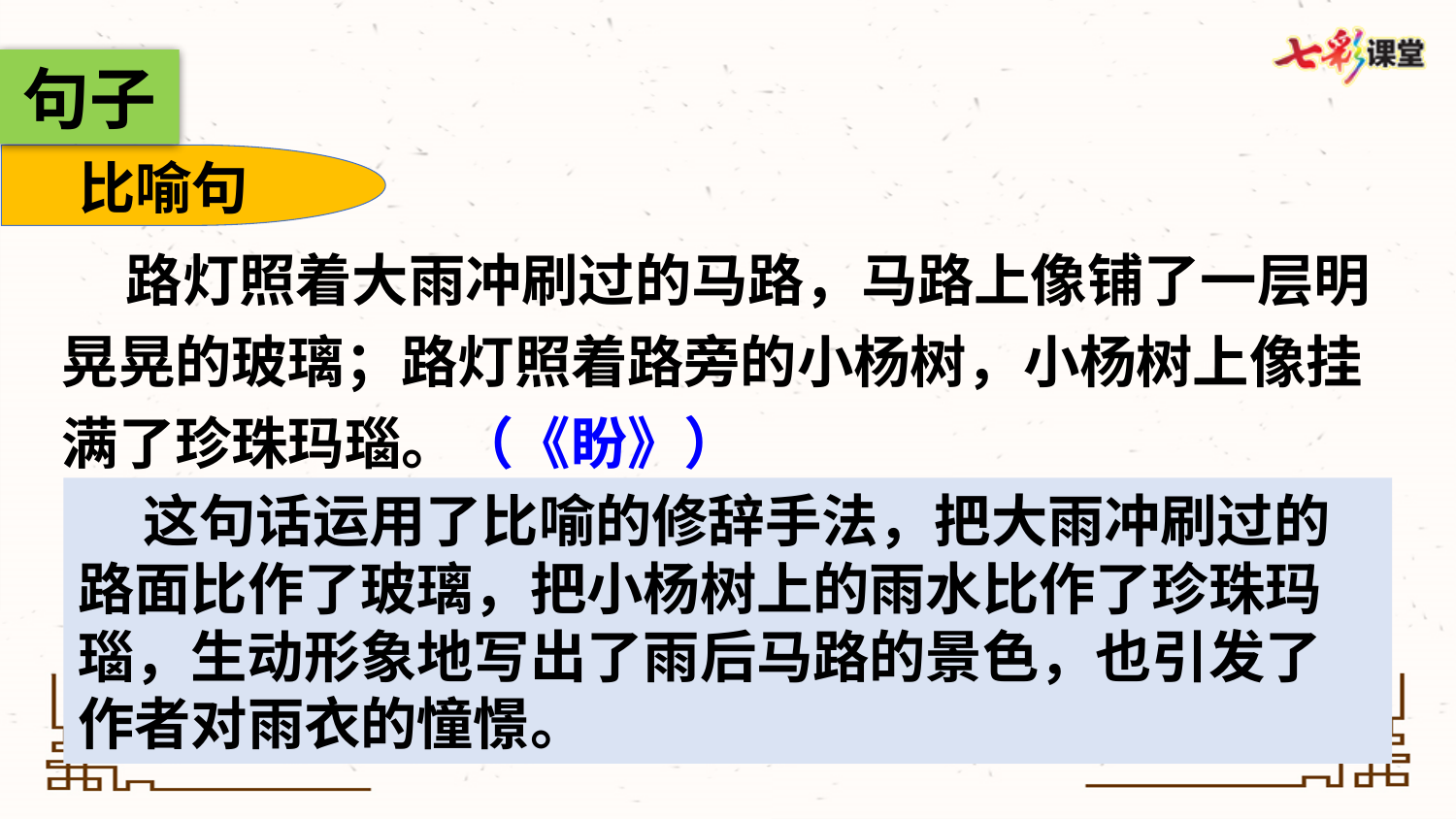

句子

比喻句
    路灯照着大雨冲刷过的马路，马路上像铺了一层明晃晃的玻璃；路灯照着路旁的小杨树，小杨树上像挂满了珍珠玛瑙。（《盼》）
    这句话运用了比喻的修辞手法，把大雨冲刷过的路面比作了玻璃，把小杨树上的雨水比作了珍珠玛瑙，生动形象地写出了雨后马路的景色，也引发了作者对雨衣的憧憬。